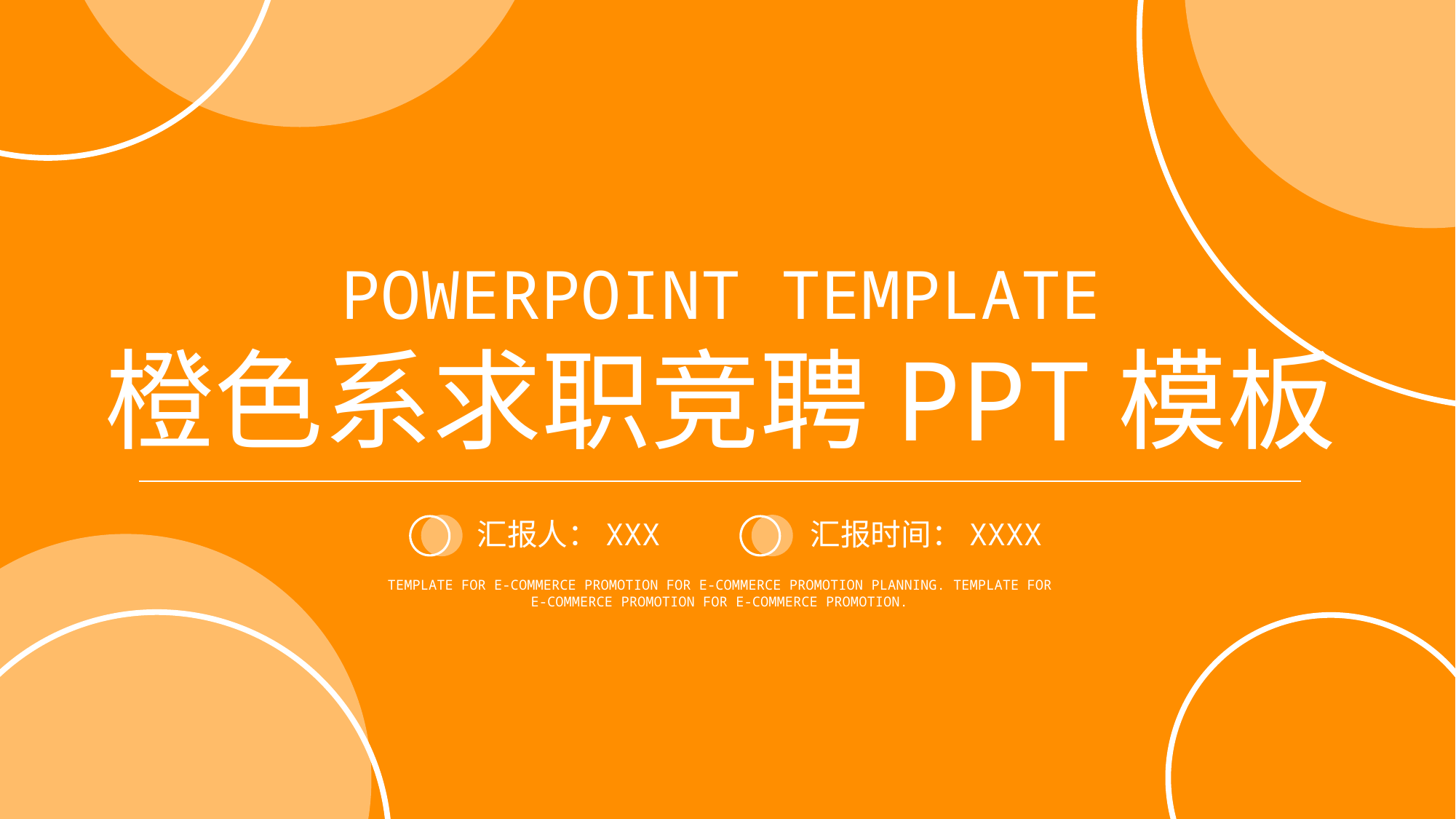

POWERPOINT TEMPLATE
橙色系求职竞聘PPT模板

汇报人：XXX
汇报时间：XXXX

TEMPLATE FOR E-COMMERCE PROMOTION FOR E-COMMERCE PROMOTION PLANNING. TEMPLATE FOR E-COMMERCE PROMOTION FOR E-COMMERCE PROMOTION.